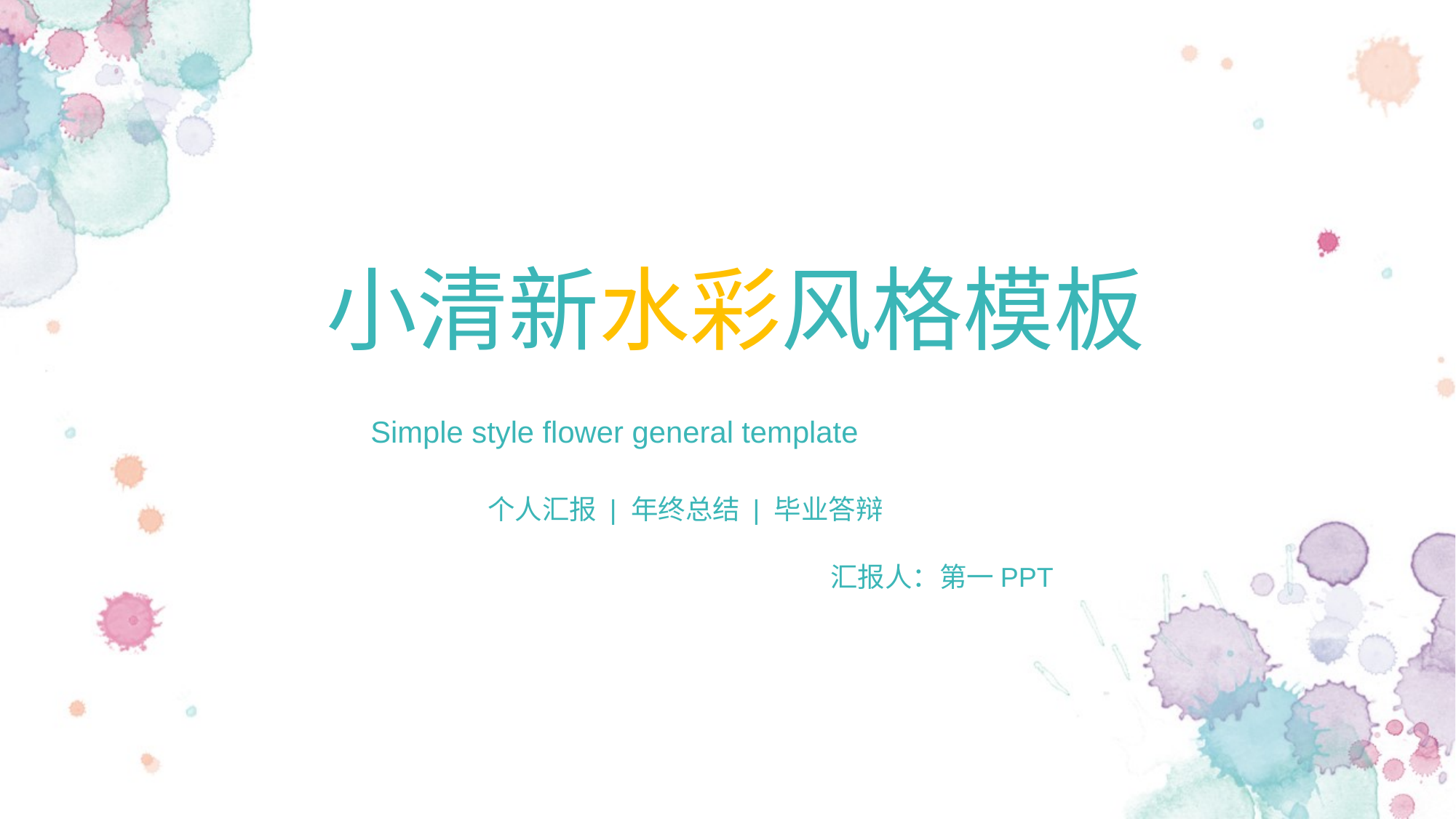

小清新水彩风格模板
Simple style flower general template
个人汇报 | 年终总结 | 毕业答辩
汇报人：第一PPT